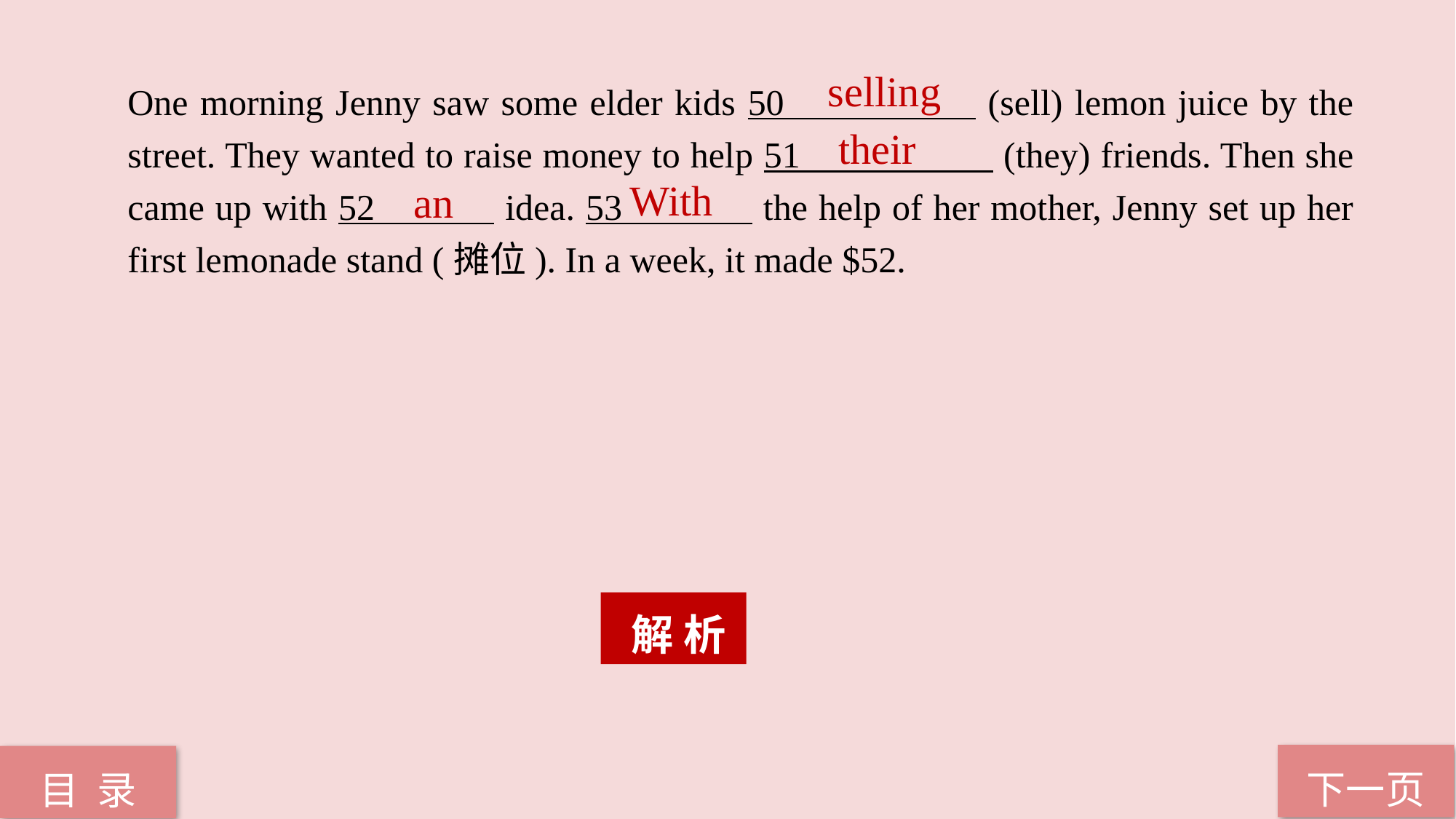

selling
One morning Jenny saw some elder kids 50                 (sell) lemon juice by the street. They wanted to raise money to help 51                    (they) friends. Then she came up with 52            idea. 53             the help of her mother, Jenny set up her first lemonade stand (摊位). In a week, it made $52.
 their
 With
 an
 解 析